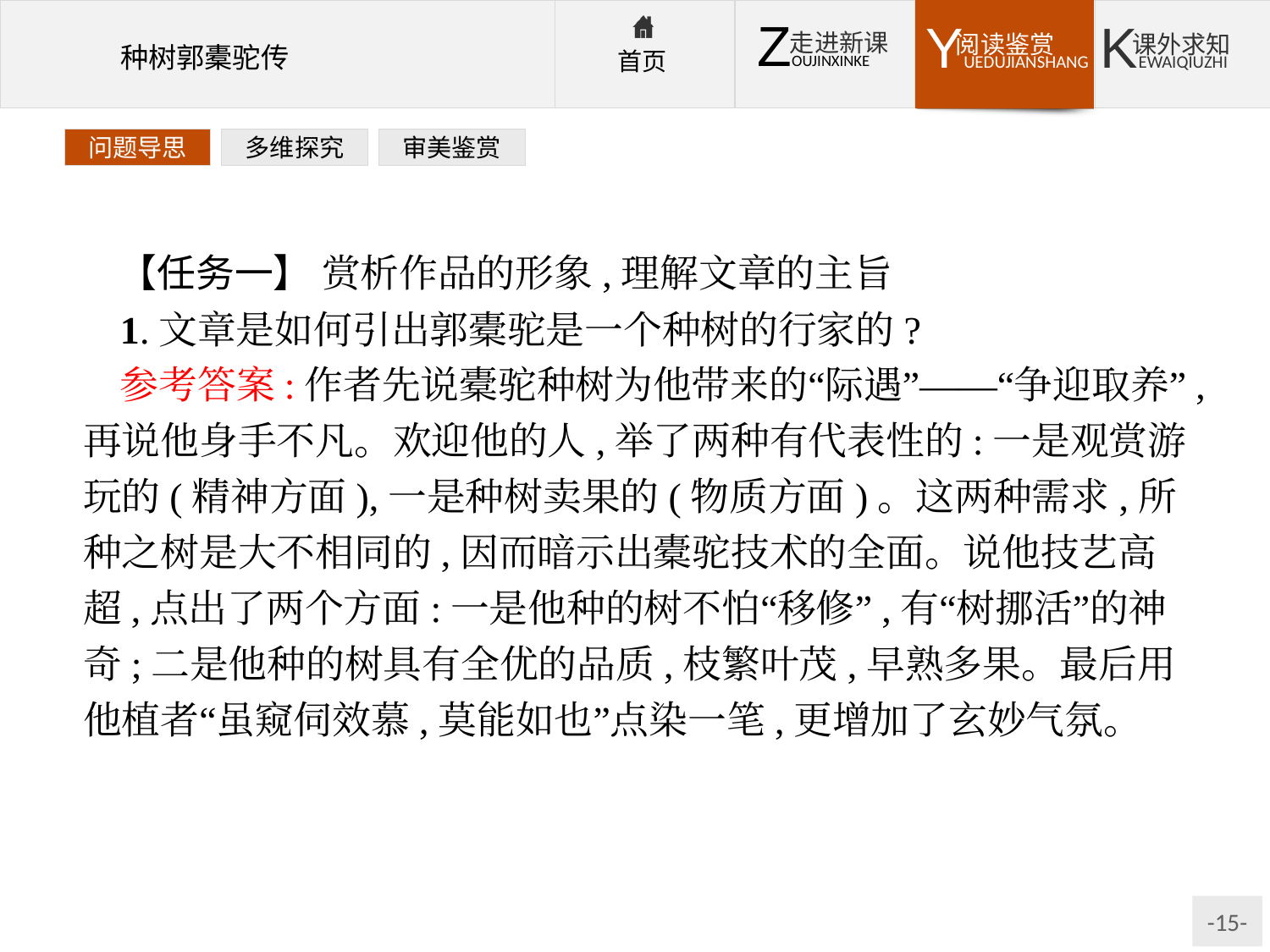

问题导思
多维探究
审美鉴赏
【任务一】 赏析作品的形象,理解文章的主旨
1.文章是如何引出郭橐驼是一个种树的行家的?
参考答案:作者先说橐驼种树为他带来的“际遇”——“争迎取养”,再说他身手不凡。欢迎他的人,举了两种有代表性的:一是观赏游玩的(精神方面),一是种树卖果的(物质方面)。这两种需求,所种之树是大不相同的,因而暗示出橐驼技术的全面。说他技艺高超,点出了两个方面:一是他种的树不怕“移修”,有“树挪活”的神奇;二是他种的树具有全优的品质,枝繁叶茂,早熟多果。最后用他植者“虽窥伺效慕,莫能如也”点染一笔,更增加了玄妙气氛。